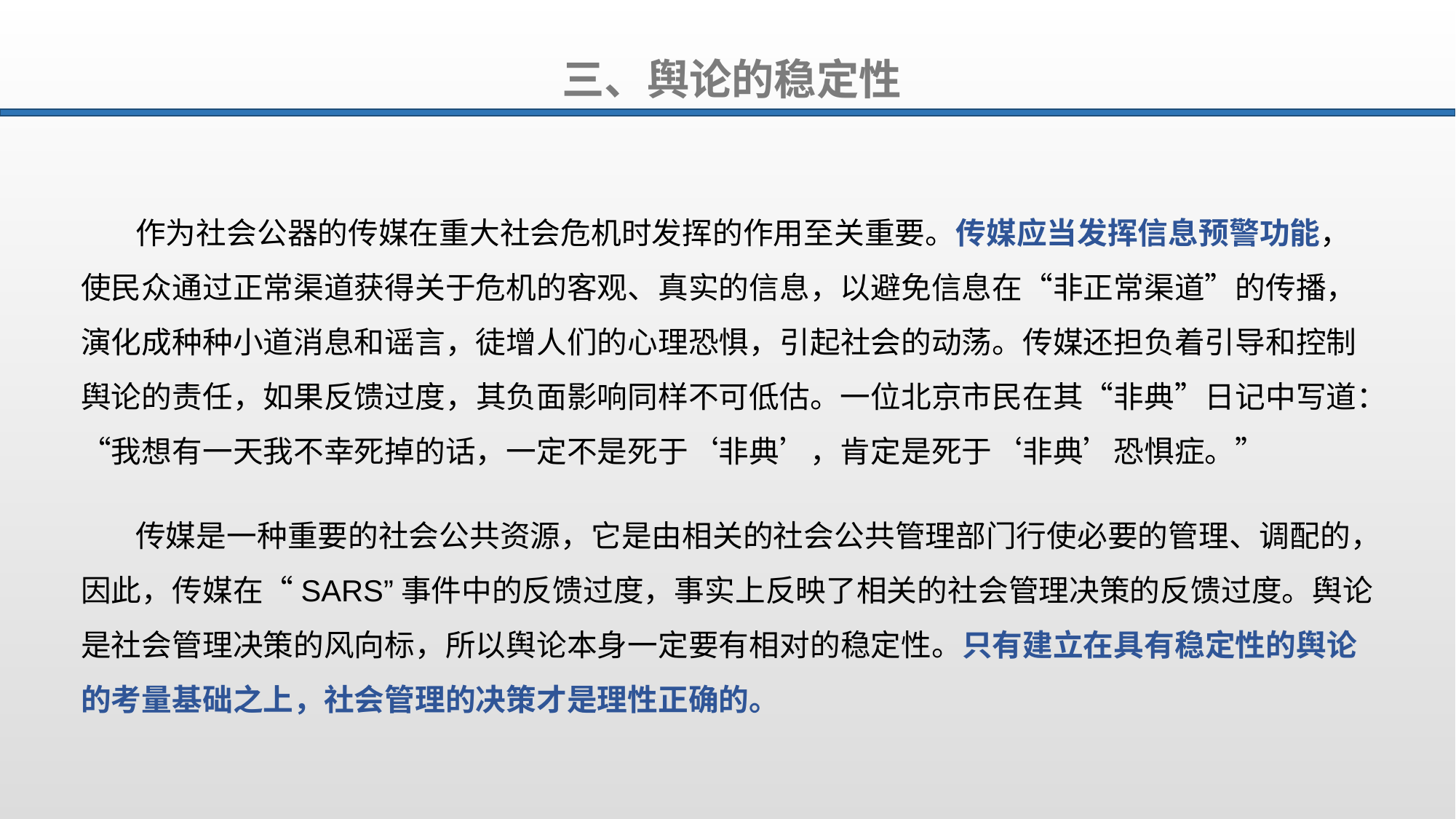

三、舆论的稳定性

作为社会公器的传媒在重大社会危机时发挥的作用至关重要。传媒应当发挥信息预警功能，使民众通过正常渠道获得关于危机的客观、真实的信息，以避免信息在“非正常渠道”的传播，演化成种种小道消息和谣言，徒增人们的心理恐惧，引起社会的动荡。传媒还担负着引导和控制舆论的责任，如果反馈过度，其负面影响同样不可低估。一位北京市民在其“非典”日记中写道：“我想有一天我不幸死掉的话，一定不是死于‘非典’，肯定是死于‘非典’恐惧症。”
传媒是一种重要的社会公共资源，它是由相关的社会公共管理部门行使必要的管理、调配的，因此，传媒在“SARS”事件中的反馈过度，事实上反映了相关的社会管理决策的反馈过度。舆论是社会管理决策的风向标，所以舆论本身一定要有相对的稳定性。只有建立在具有稳定性的舆论的考量基础之上，社会管理的决策才是理性正确的。